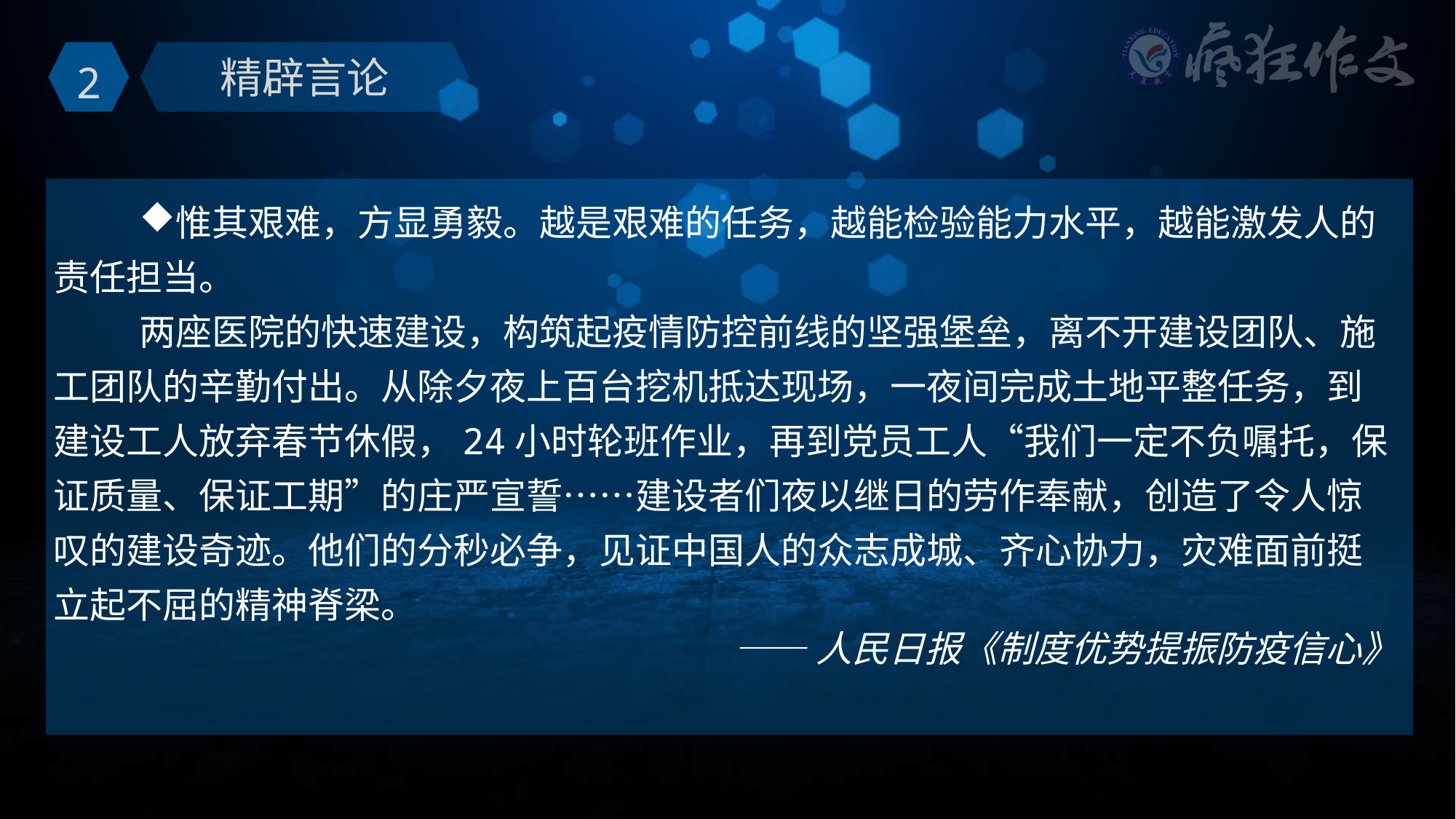

2
精辟言论

惟其艰难，方显勇毅。越是艰难的任务，越能检验能力水平，越能激发人的责任担当。
两座医院的快速建设，构筑起疫情防控前线的坚强堡垒，离不开建设团队、施工团队的辛勤付出。从除夕夜上百台挖机抵达现场，一夜间完成土地平整任务，到建设工人放弃春节休假，24小时轮班作业，再到党员工人“我们一定不负嘱托，保证质量、保证工期”的庄严宣誓……建设者们夜以继日的劳作奉献，创造了令人惊叹的建设奇迹。他们的分秒必争，见证中国人的众志成城、齐心协力，灾难面前挺立起不屈的精神脊梁。
——人民日报《制度优势提振防疫信心》